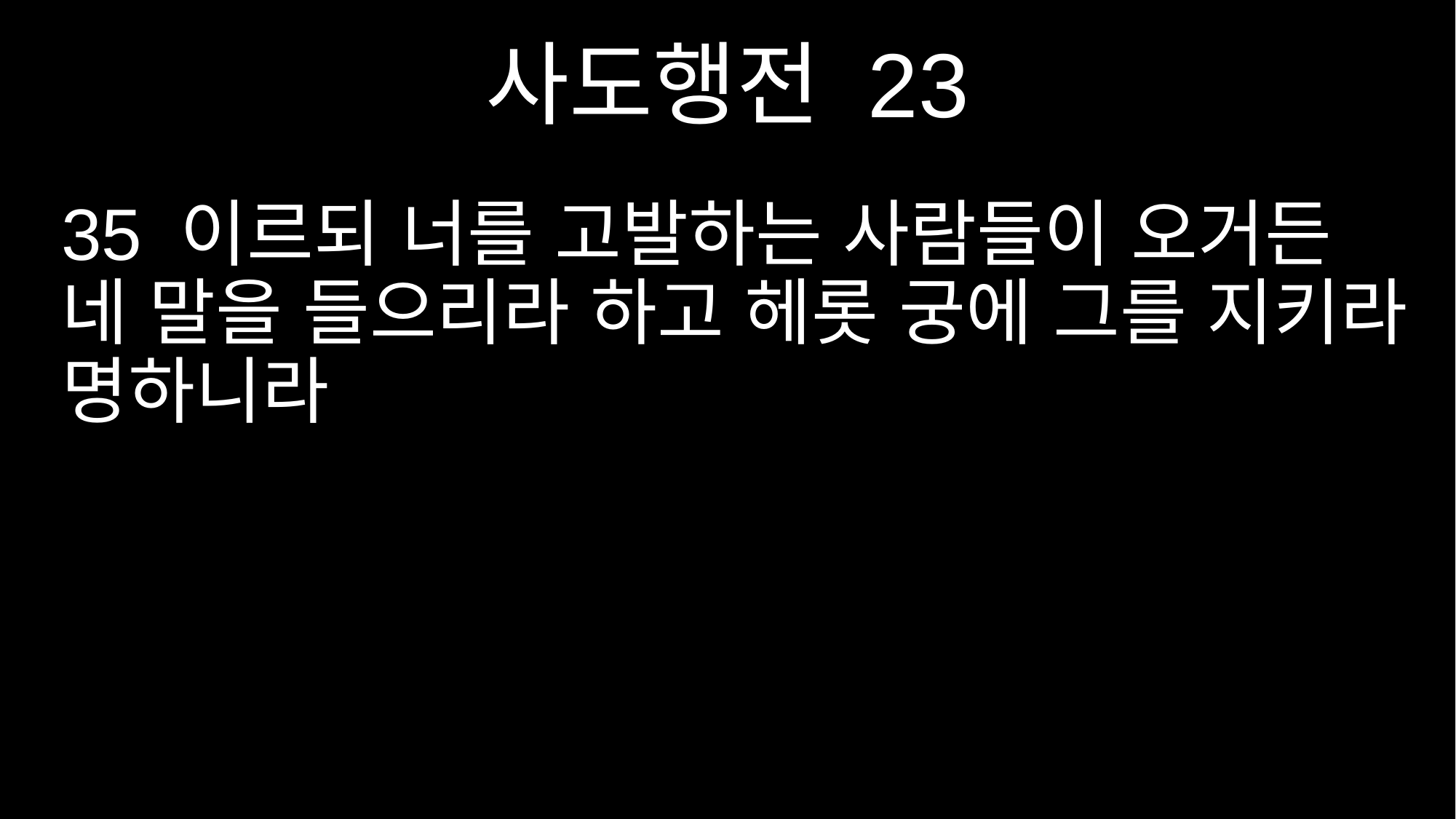

사도행전 23
35 이르되 너를 고발하는 사람들이 오거든 네 말을 들으리라 하고 헤롯 궁에 그를 지키라 명하니라